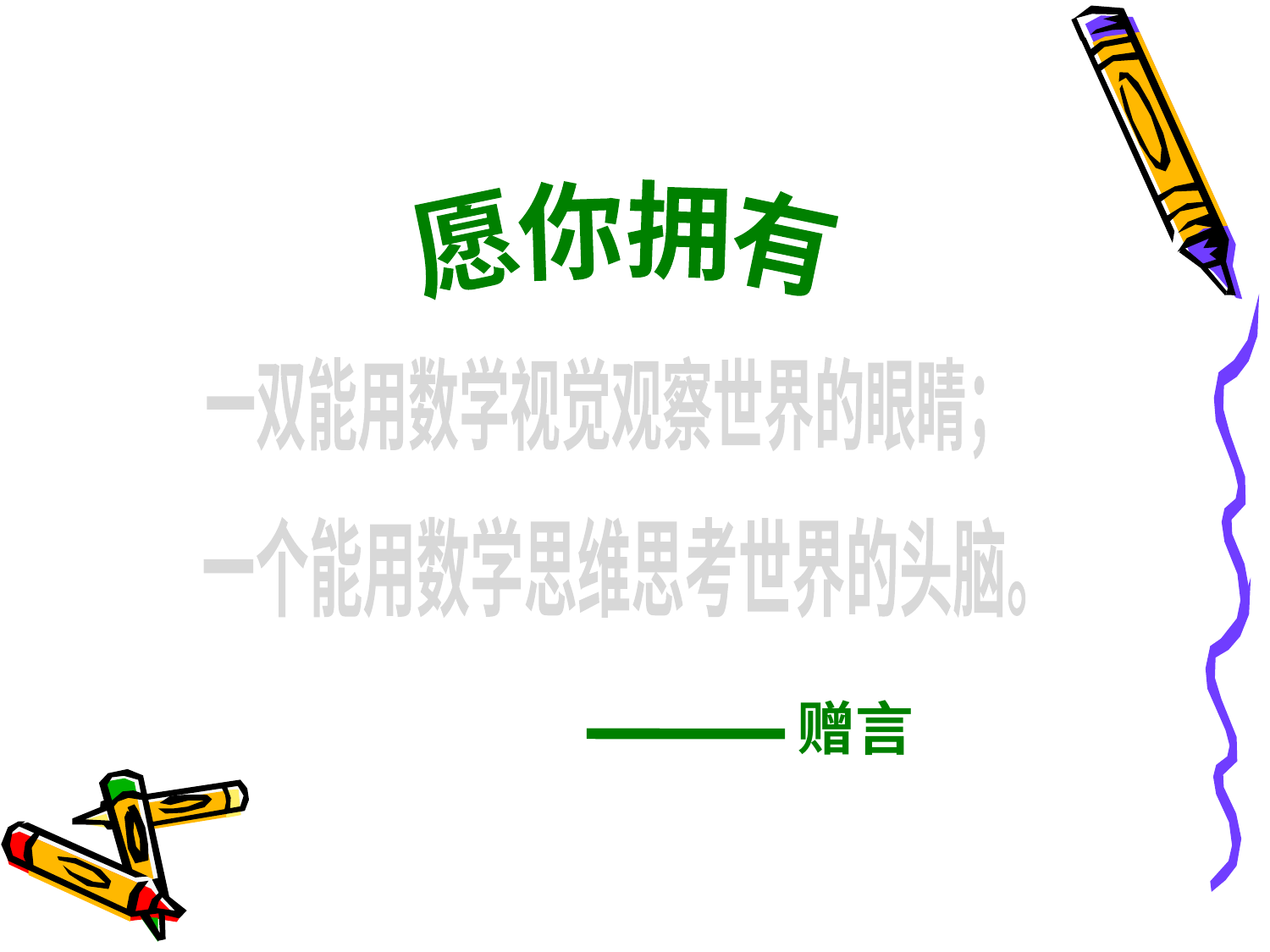

愿你拥有
一双能用数学视觉观察世界的眼睛；
一个能用数学思维思考世界的头脑。
赠言